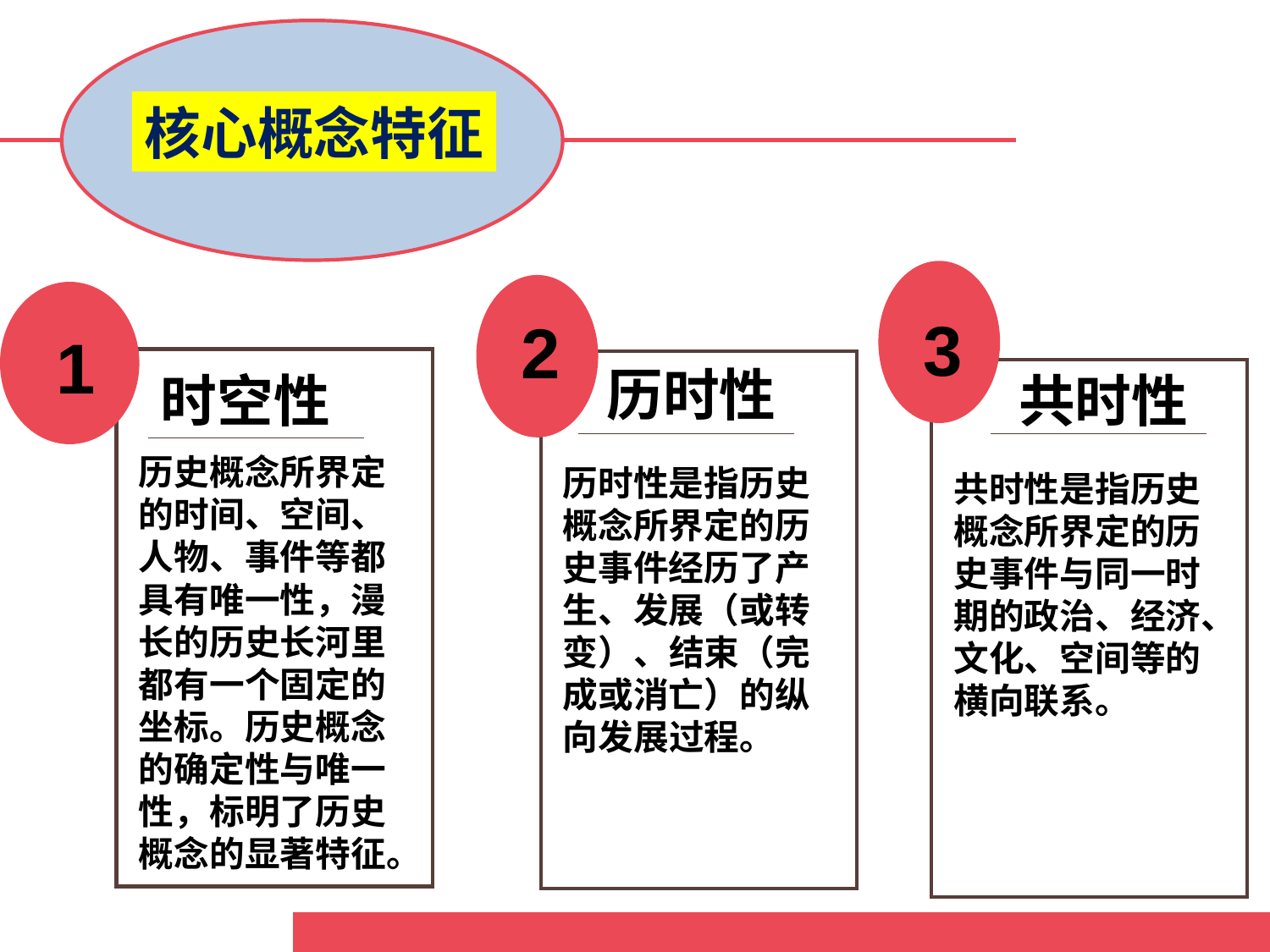

核心概念特征

      3
      2
      1

时空性

共时性
历时性
历史概念所界定的时间、空间、人物、事件等都具有唯一性，漫长的历史长河里都有一个固定的坐标。历史概念的确定性与唯一性，标明了历史概念的显著特征。
历时性是指历史概念所界定的历史事件经历了产生、发展（或转变）、结束（完成或消亡）的纵向发展过程。
共时性是指历史概念所界定的历史事件与同一时期的政治、经济、文化、空间等的横向联系。